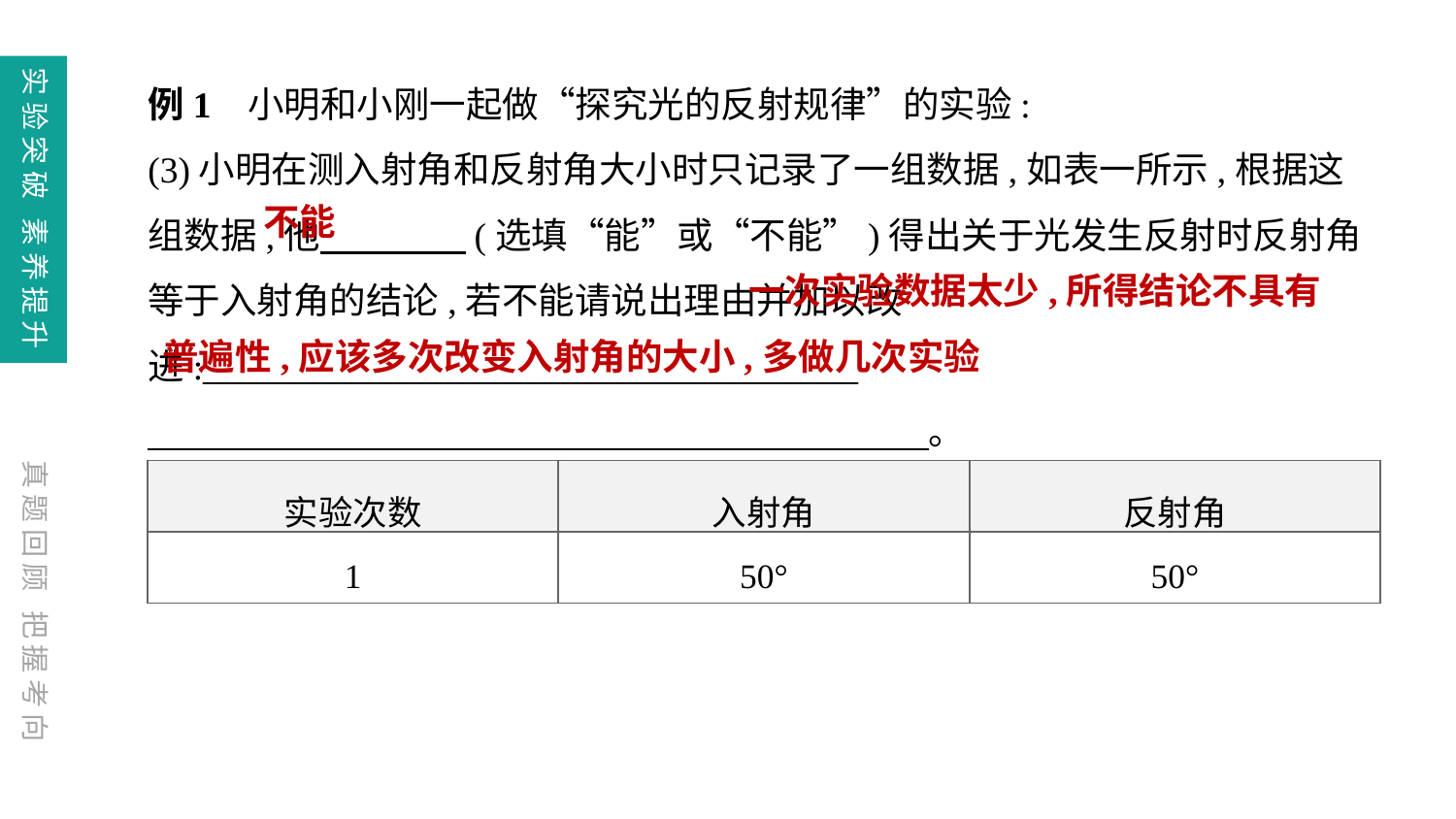

例1   小明和小刚一起做“探究光的反射规律”的实验:
(3)小明在测入射角和反射角大小时只记录了一组数据,如表一所示,根据这组数据,他　　　　(选填“能”或“不能”)得出关于光发生反射时反射角等于入射角的结论,若不能请说出理由并加以改进:____________________________________
　　　　　　　　　　　　　　  　　　　　　　。
表一
不能
一次实验数据太少,所得结论不具有普遍性,应该多次改变入射角的大小,多做几次实验
| 实验次数 | 入射角 | 反射角 |
| --- | --- | --- |
| 1 | 50° | 50° |